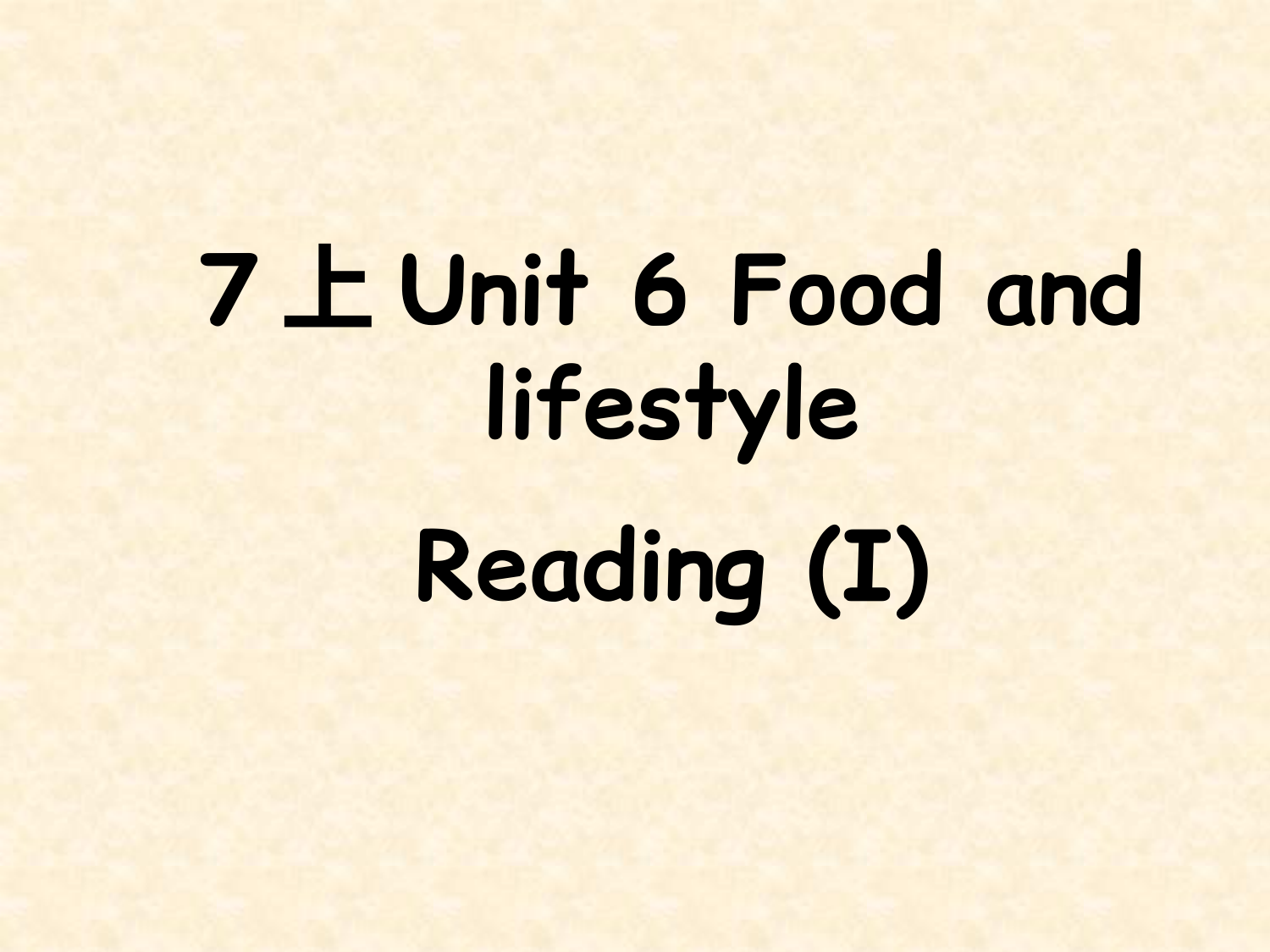

7上Unit 6 Food and lifestyle
Reading (I)